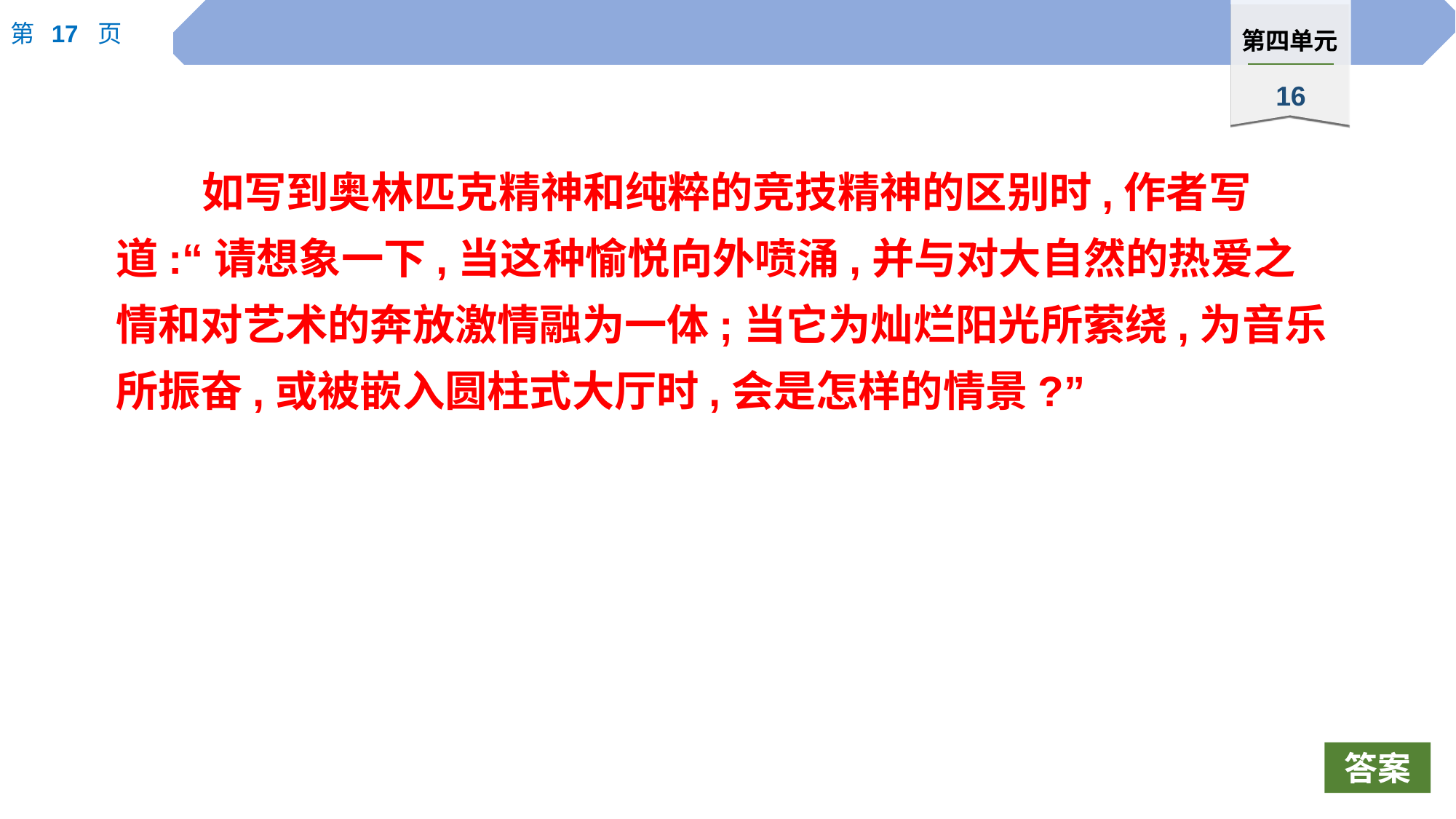

如写到奥林匹克精神和纯粹的竞技精神的区别时,作者写道:“请想象一下,当这种愉悦向外喷涌,并与对大自然的热爱之情和对艺术的奔放激情融为一体;当它为灿烂阳光所萦绕,为音乐所振奋,或被嵌入圆柱式大厅时,会是怎样的情景?”
答案